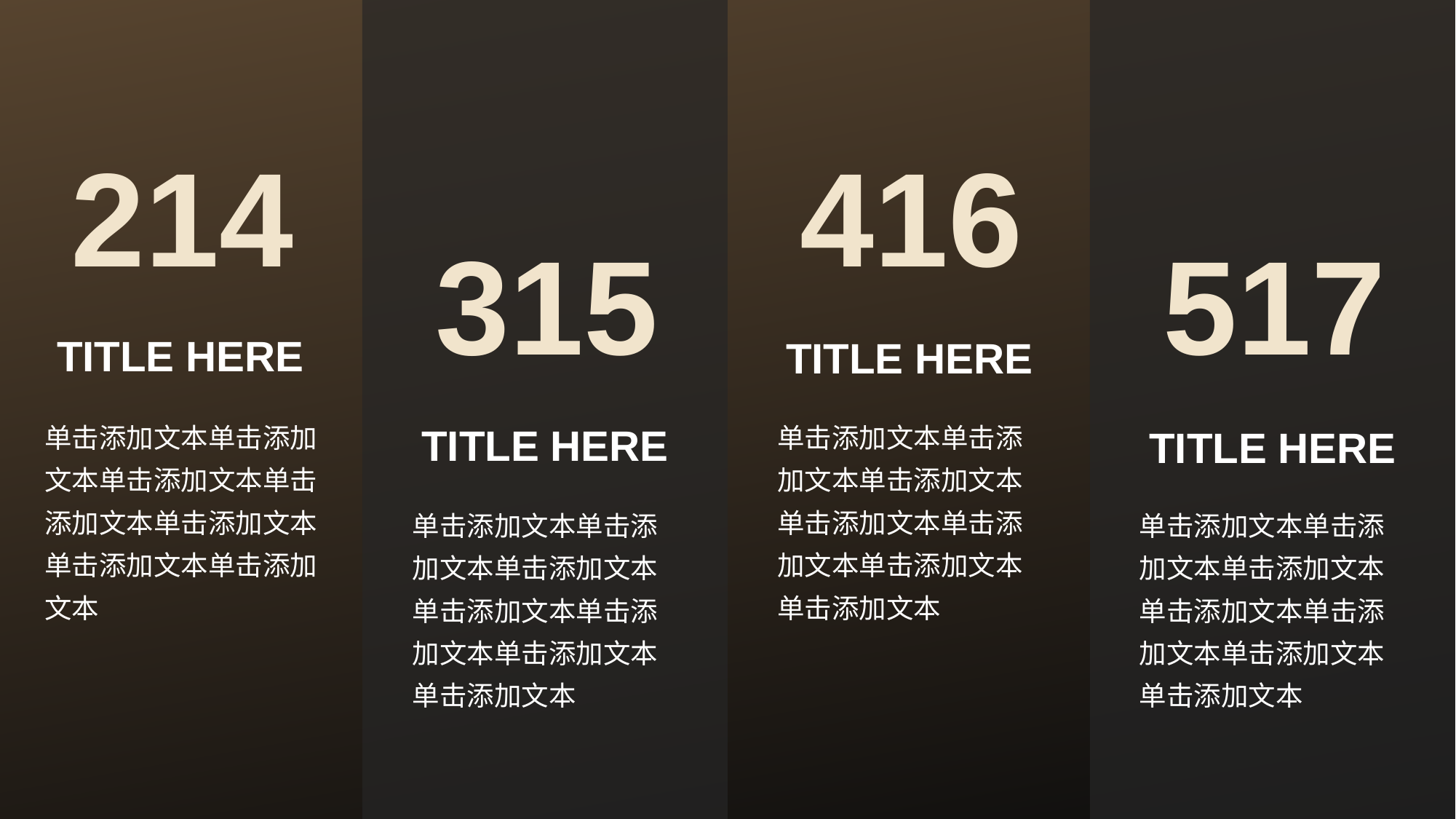

214
416
315
517
TITLE HERE
TITLE HERE
TITLE HERE
TITLE HERE
单击添加文本单击添加文本单击添加文本单击添加文本单击添加文本单击添加文本单击添加文本
单击添加文本单击添加文本单击添加文本单击添加文本单击添加文本单击添加文本单击添加文本
单击添加文本单击添加文本单击添加文本单击添加文本单击添加文本单击添加文本单击添加文本
单击添加文本单击添加文本单击添加文本单击添加文本单击添加文本单击添加文本单击添加文本